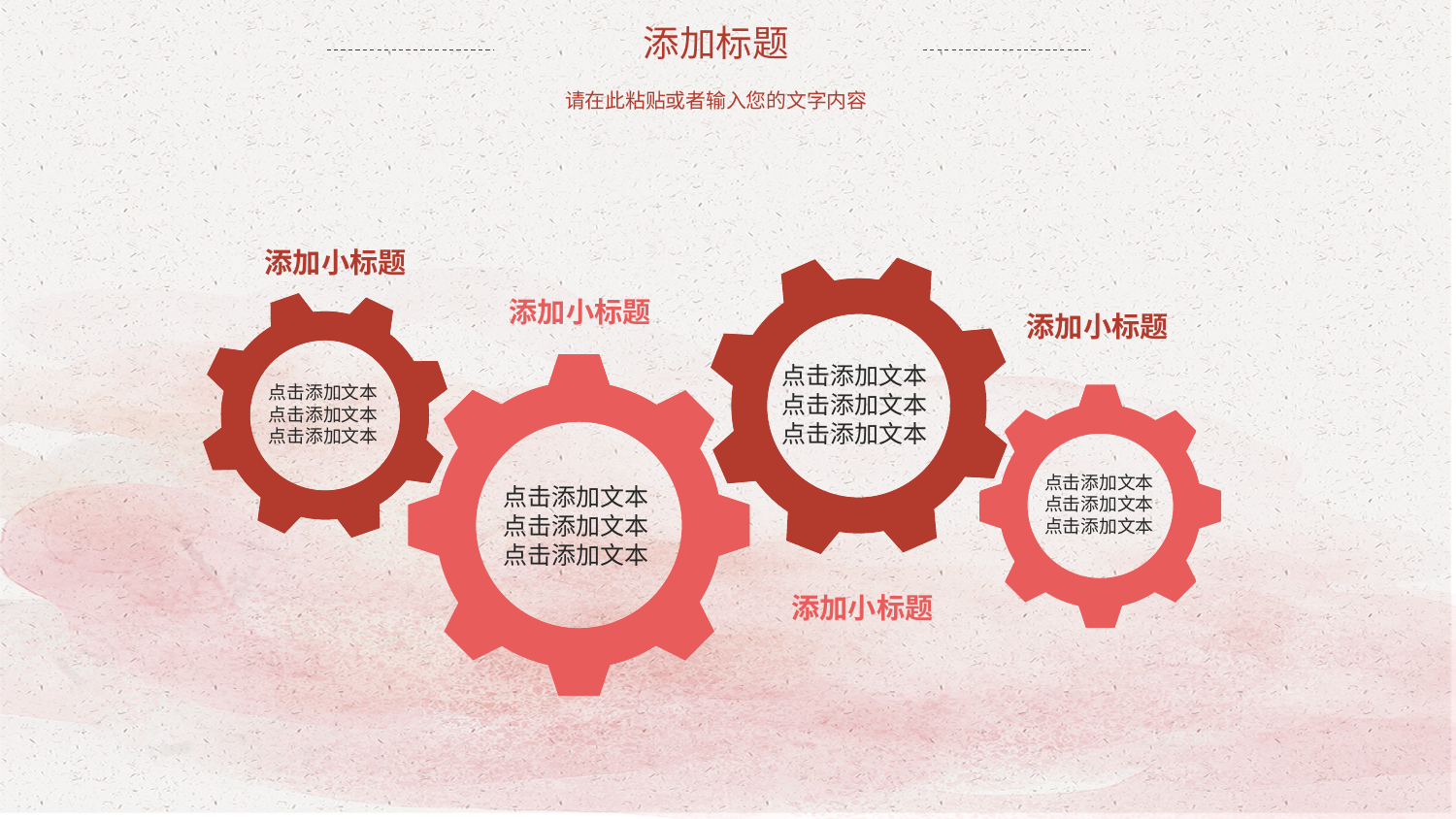

添加标题
请在此粘贴或者输入您的文字内容
添加小标题

添加小标题

添加小标题
点击添加文本
点击添加文本
点击添加文本
点击添加文本
点击添加文本
点击添加文本

点击添加文本
点击添加文本
点击添加文本
点击添加文本
点击添加文本
点击添加文本
添加小标题